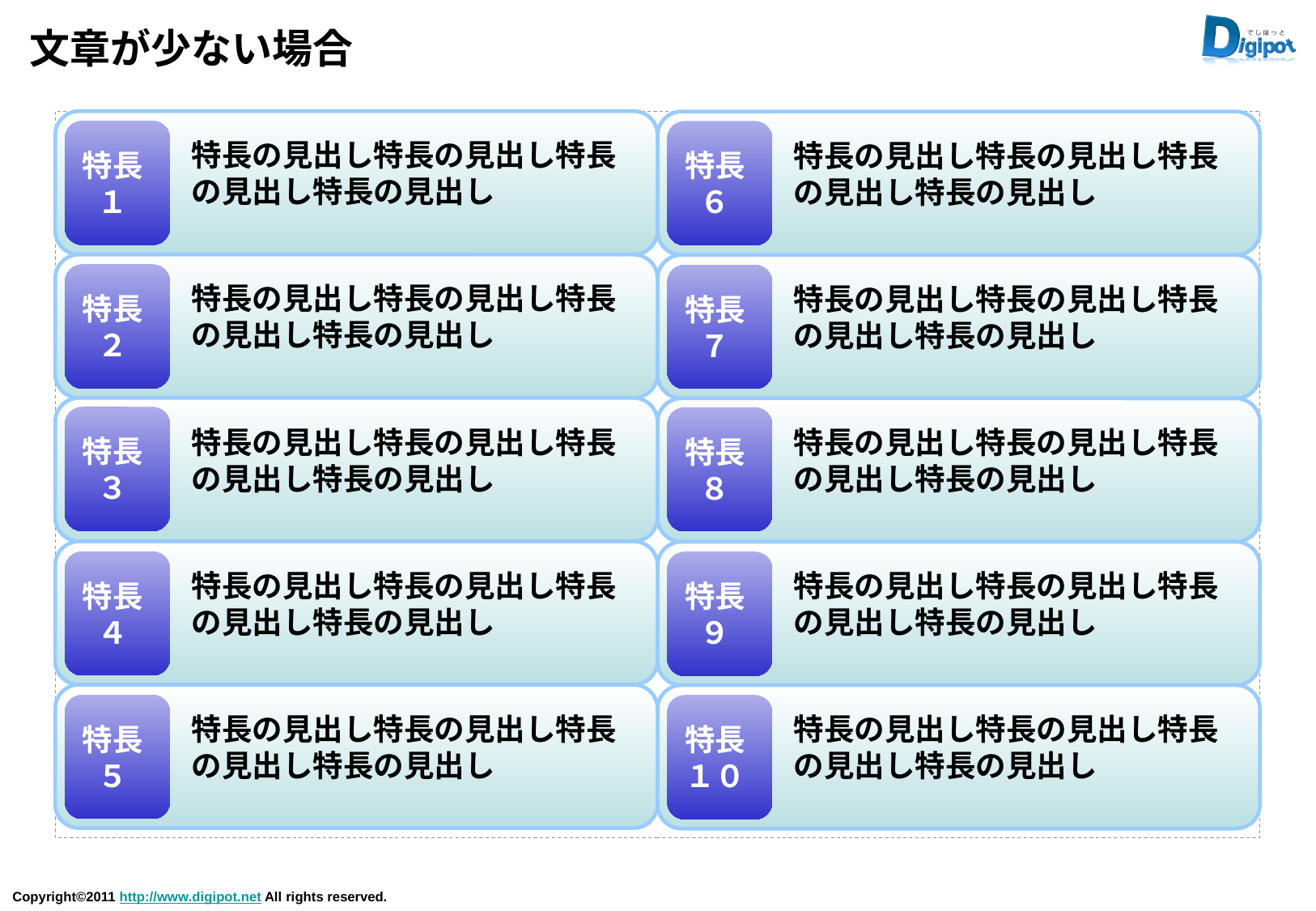

# 文章が少ない場合

特長の見出し特長の見出し特長の見出し特長の見出し
特長の見出し特長の見出し特長の見出し特長の見出し
特長１
特長
６

特長の見出し特長の見出し特長の見出し特長の見出し
特長の見出し特長の見出し特長の見出し特長の見出し
特長２
特長７

特長の見出し特長の見出し特長の見出し特長の見出し
特長の見出し特長の見出し特長の見出し特長の見出し
特長３
特長８

特長の見出し特長の見出し特長の見出し特長の見出し
特長の見出し特長の見出し特長の見出し特長の見出し
特長４
特長９

特長の見出し特長の見出し特長の見出し特長の見出し
特長の見出し特長の見出し特長の見出し特長の見出し
特長５
特長１０